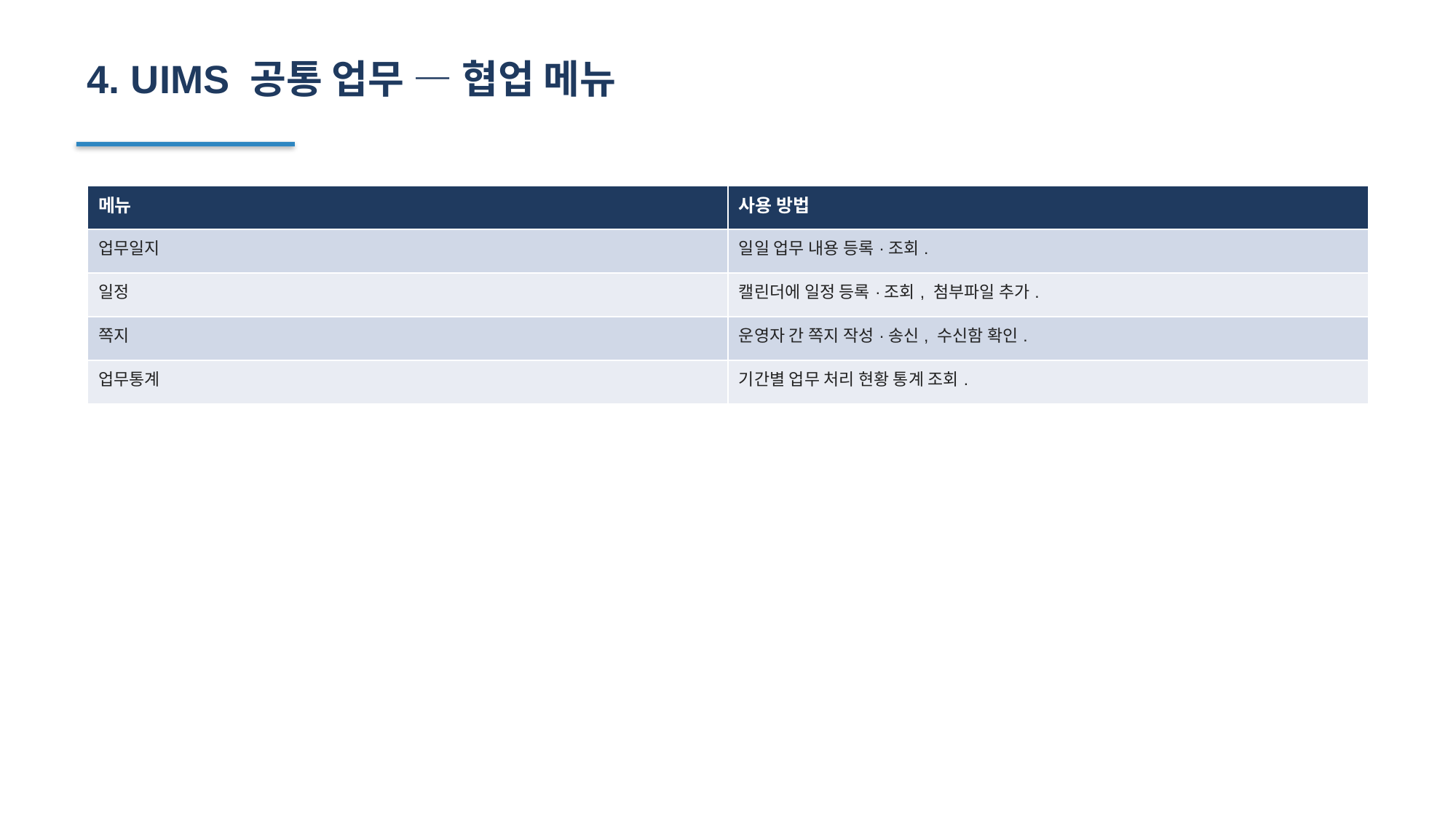

4. UIMS 공통 업무 — 협업 메뉴

| 메뉴 | 사용 방법 |
| --- | --- |
| 업무일지 | 일일 업무 내용 등록·조회. |
| 일정 | 캘린더에 일정 등록·조회, 첨부파일 추가. |
| 쪽지 | 운영자 간 쪽지 작성·송신, 수신함 확인. |
| 업무통계 | 기간별 업무 처리 현황 통계 조회. |